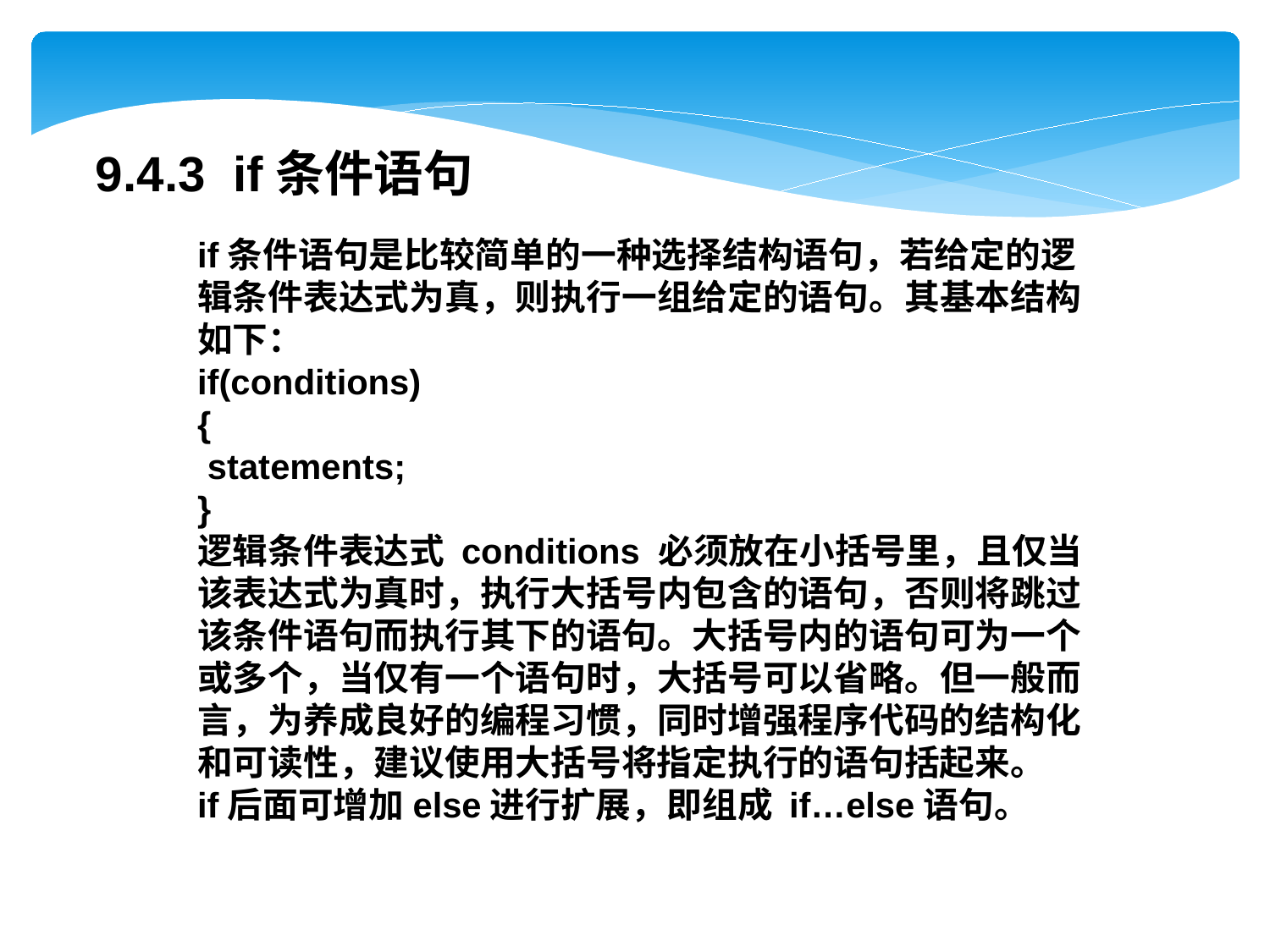

9.4.3  if条件语句
if条件语句是比较简单的一种选择结构语句，若给定的逻辑条件表达式为真，则执行一组给定的语句。其基本结构如下：
if(conditions)
{
 statements;
}
逻辑条件表达式 conditions 必须放在小括号里，且仅当该表达式为真时，执行大括号内包含的语句，否则将跳过该条件语句而执行其下的语句。大括号内的语句可为一个或多个，当仅有一个语句时，大括号可以省略。但一般而言，为养成良好的编程习惯，同时增强程序代码的结构化和可读性，建议使用大括号将指定执行的语句括起来。
if后面可增加else进行扩展，即组成 if…else语句。